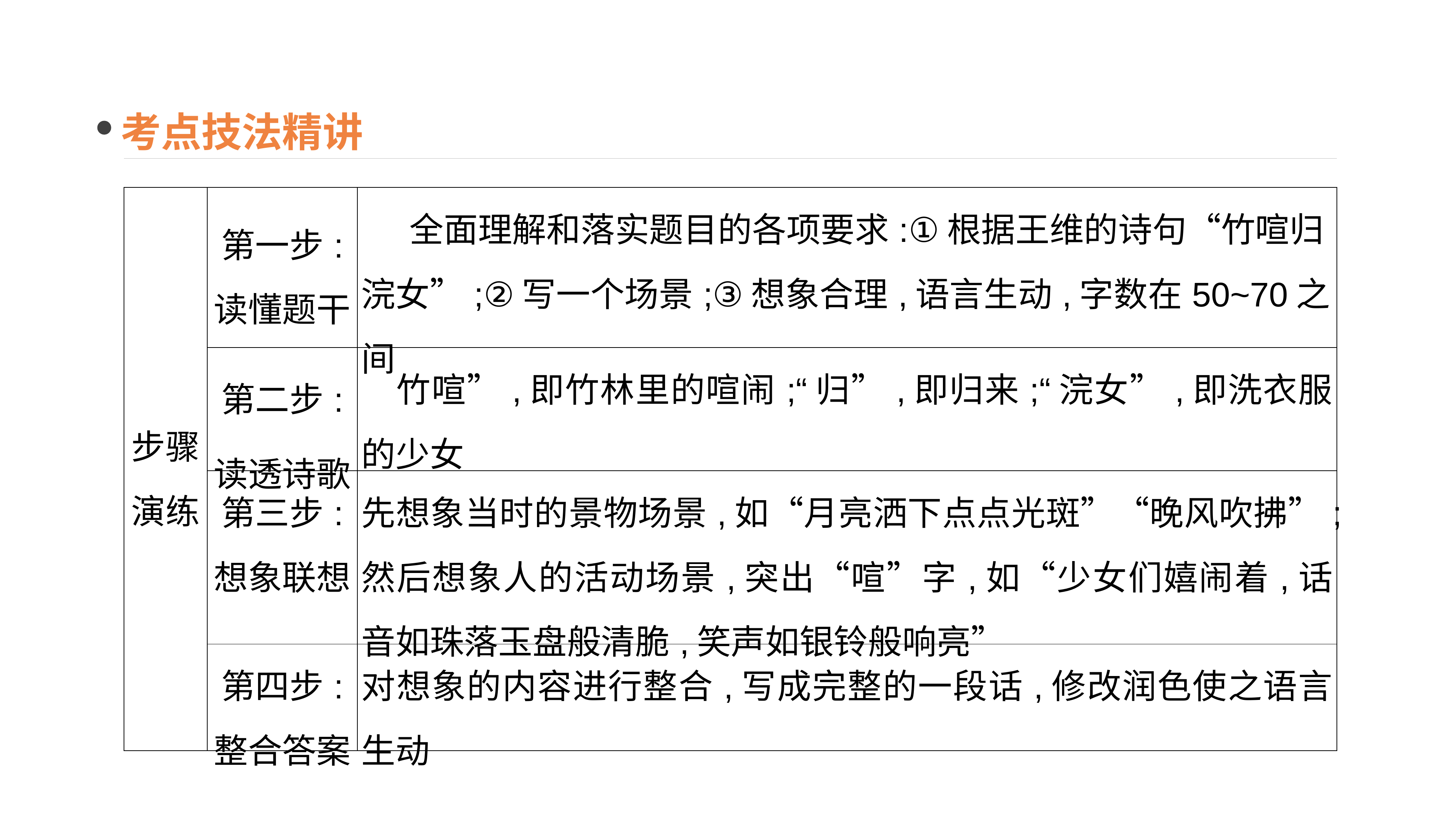

考点技法精讲

| 步骤 演练 | 第一步: 读懂题干 | 全面理解和落实题目的各项要求:①根据王维的诗句“竹喧归浣女”;②写一个场景;③想象合理,语言生动,字数在50~70之间 |
| --- | --- | --- |
|  | 第二步: 读透诗歌 | 竹喧”,即竹林里的喧闹;“归”,即归来;“浣女”,即洗衣服的少女 |
|  | 第三步: 想象联想 | 先想象当时的景物场景,如“月亮洒下点点光斑”“晚风吹拂”;然后想象人的活动场景,突出“喧”字,如“少女们嬉闹着,话音如珠落玉盘般清脆,笑声如银铃般响亮” |
|  | 第四步: 整合答案 | 对想象的内容进行整合,写成完整的一段话,修改润色使之语言生动 |